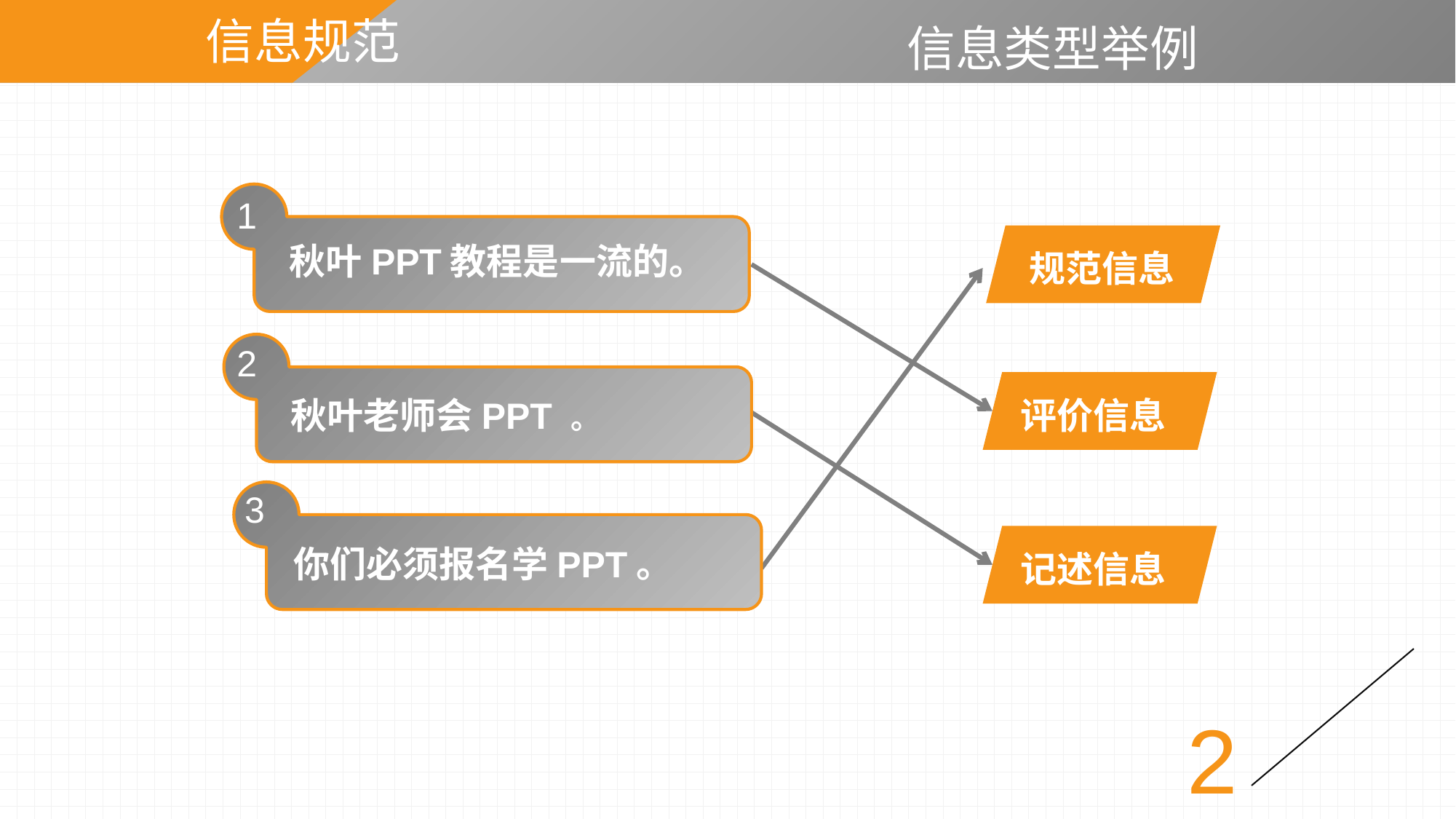

信息规范
信息类型举例
https://www.ypppt.com/

1

规范信息
秋叶PPT教程是一流的。

2

评价信息
秋叶老师会PPT 。
3

记述信息
你们必须报名学PPT。
2